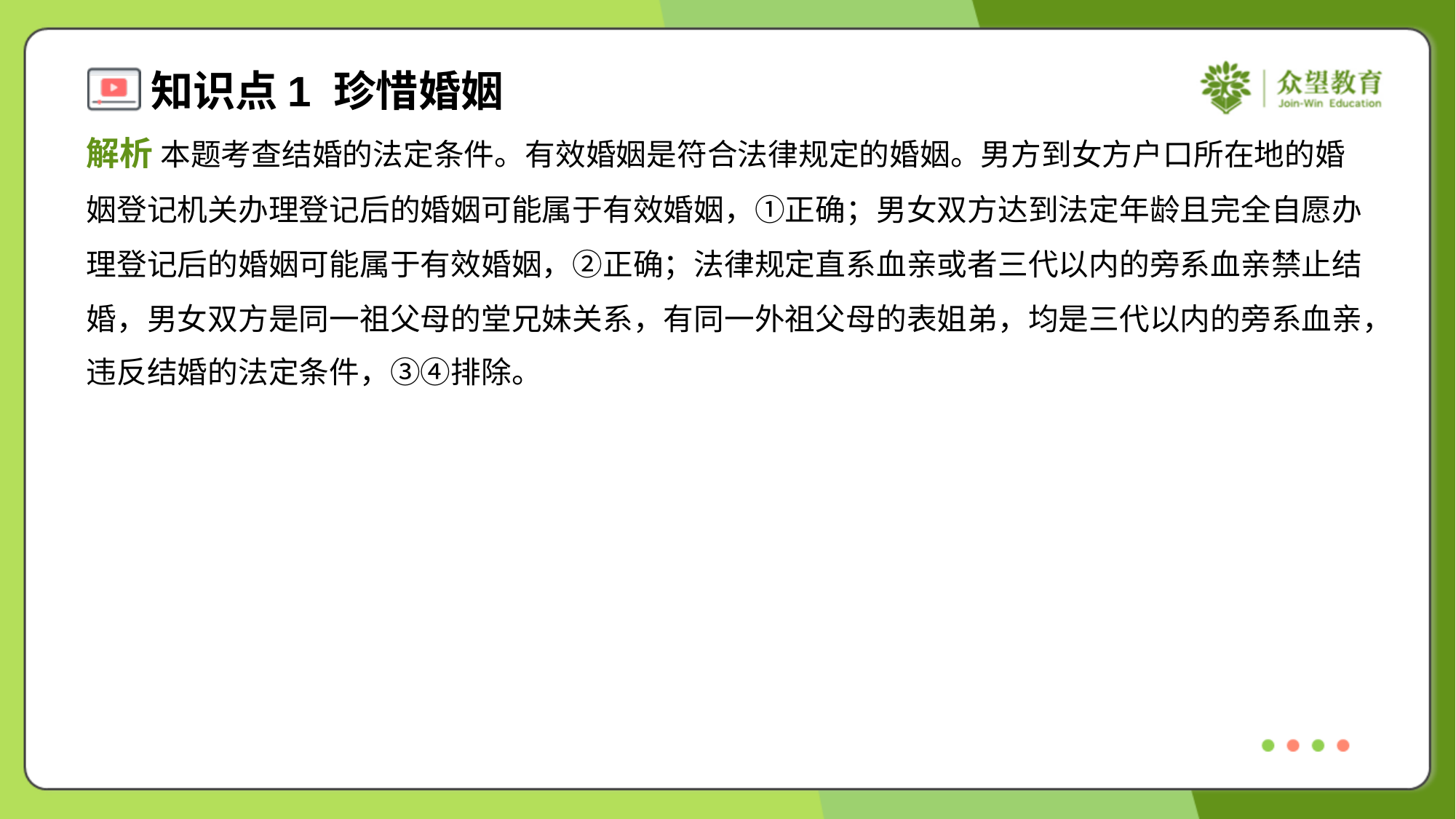

解析 本题考查结婚的法定条件。有效婚姻是符合法律规定的婚姻。男方到女方户口所在地的婚
姻登记机关办理登记后的婚姻可能属于有效婚姻，①正确；男女双方达到法定年龄且完全自愿办
理登记后的婚姻可能属于有效婚姻，②正确；法律规定直系血亲或者三代以内的旁系血亲禁止结
婚，男女双方是同一祖父母的堂兄妹关系，有同一外祖父母的表姐弟，均是三代以内的旁系血亲，
违反结婚的法定条件，③④排除。